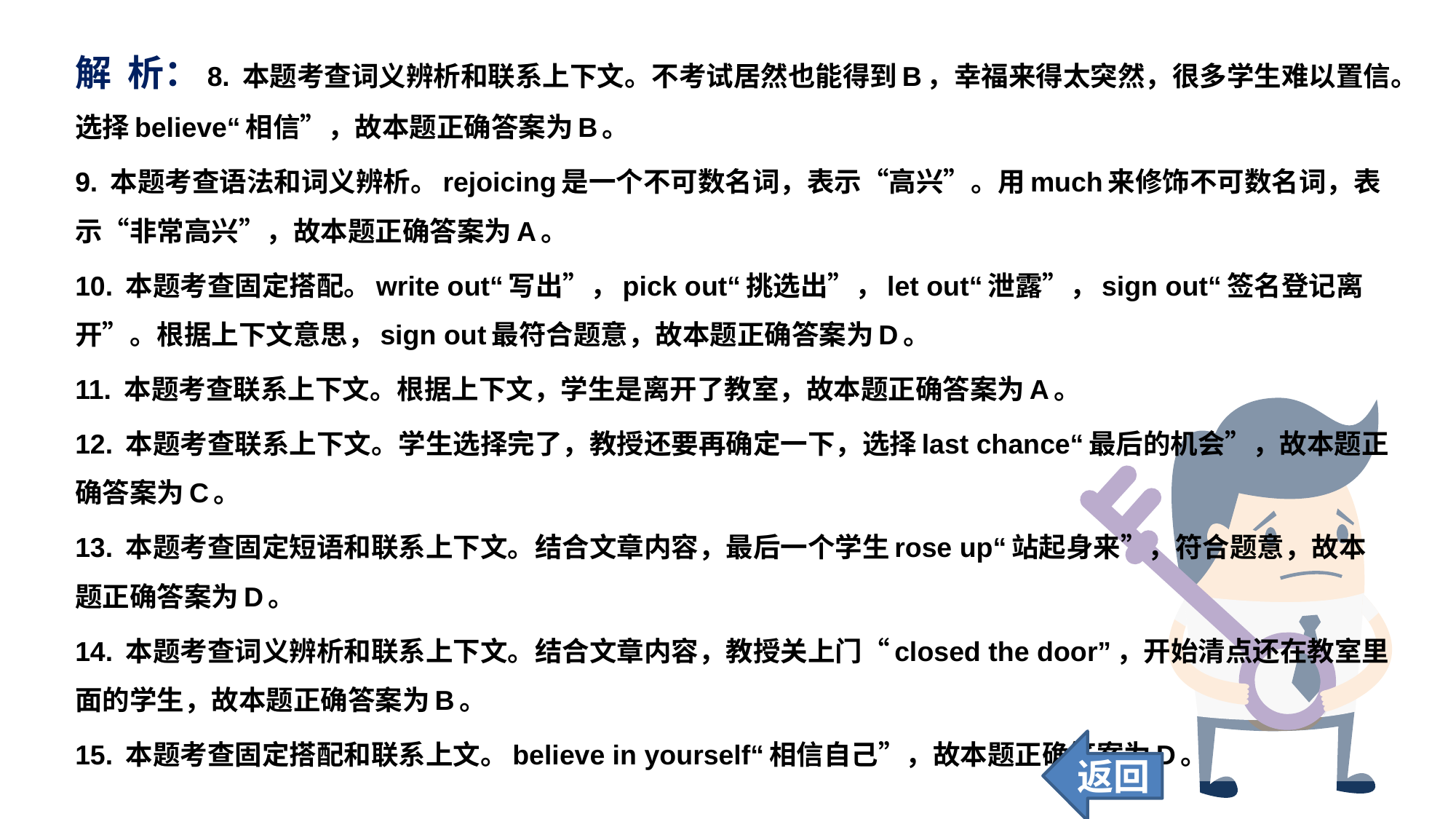

解  析：8. 本题考查词义辨析和联系上下文。不考试居然也能得到B，幸福来得太突然，很多学生难以置信。选择believe“相信”，故本题正确答案为B。
9. 本题考查语法和词义辨析。rejoicing是一个不可数名词，表示“高兴”。用much来修饰不可数名词，表示“非常高兴”，故本题正确答案为A。
10. 本题考查固定搭配。write out“写出”，pick out“挑选出”，let out“泄露”，sign out“签名登记离开”。根据上下文意思，sign out最符合题意，故本题正确答案为D。
11. 本题考查联系上下文。根据上下文，学生是离开了教室，故本题正确答案为A。
12. 本题考查联系上下文。学生选择完了，教授还要再确定一下，选择last chance“最后的机会”，故本题正确答案为C。
13. 本题考查固定短语和联系上下文。结合文章内容，最后一个学生rose up“站起身来”，符合题意，故本题正确答案为D。
14. 本题考查词义辨析和联系上下文。结合文章内容，教授关上门“closed the door”，开始清点还在教室里面的学生，故本题正确答案为B。
15. 本题考查固定搭配和联系上文。believe in yourself“相信自己”，故本题正确答案为D。

返回
23